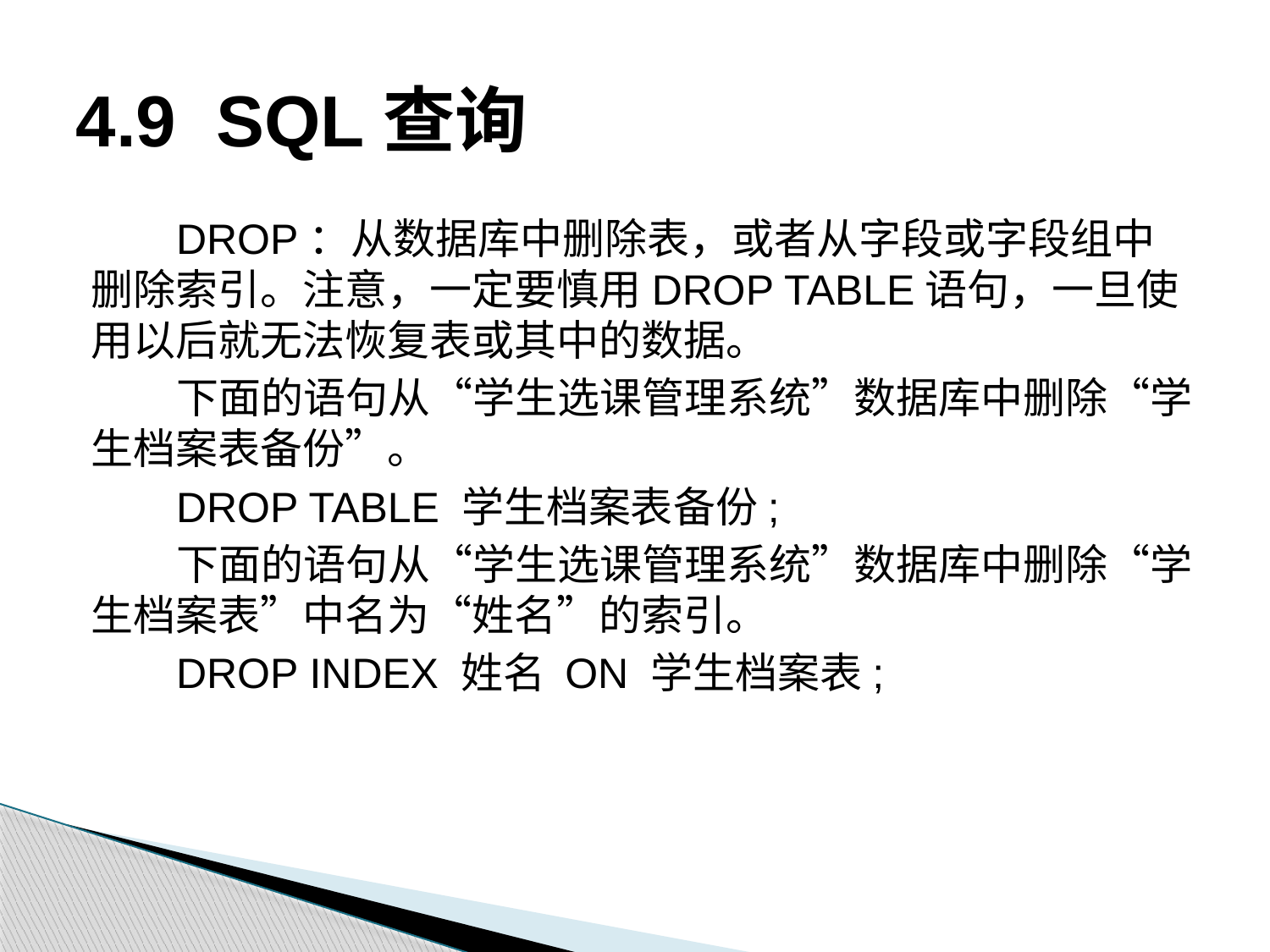

# 4.9  SQL查询
DROP：从数据库中删除表，或者从字段或字段组中删除索引。注意，一定要慎用DROP TABLE语句，一旦使用以后就无法恢复表或其中的数据。
下面的语句从“学生选课管理系统”数据库中删除“学生档案表备份”。
DROP TABLE 学生档案表备份;
下面的语句从“学生选课管理系统”数据库中删除“学生档案表”中名为“姓名”的索引。
DROP INDEX 姓名 ON 学生档案表;